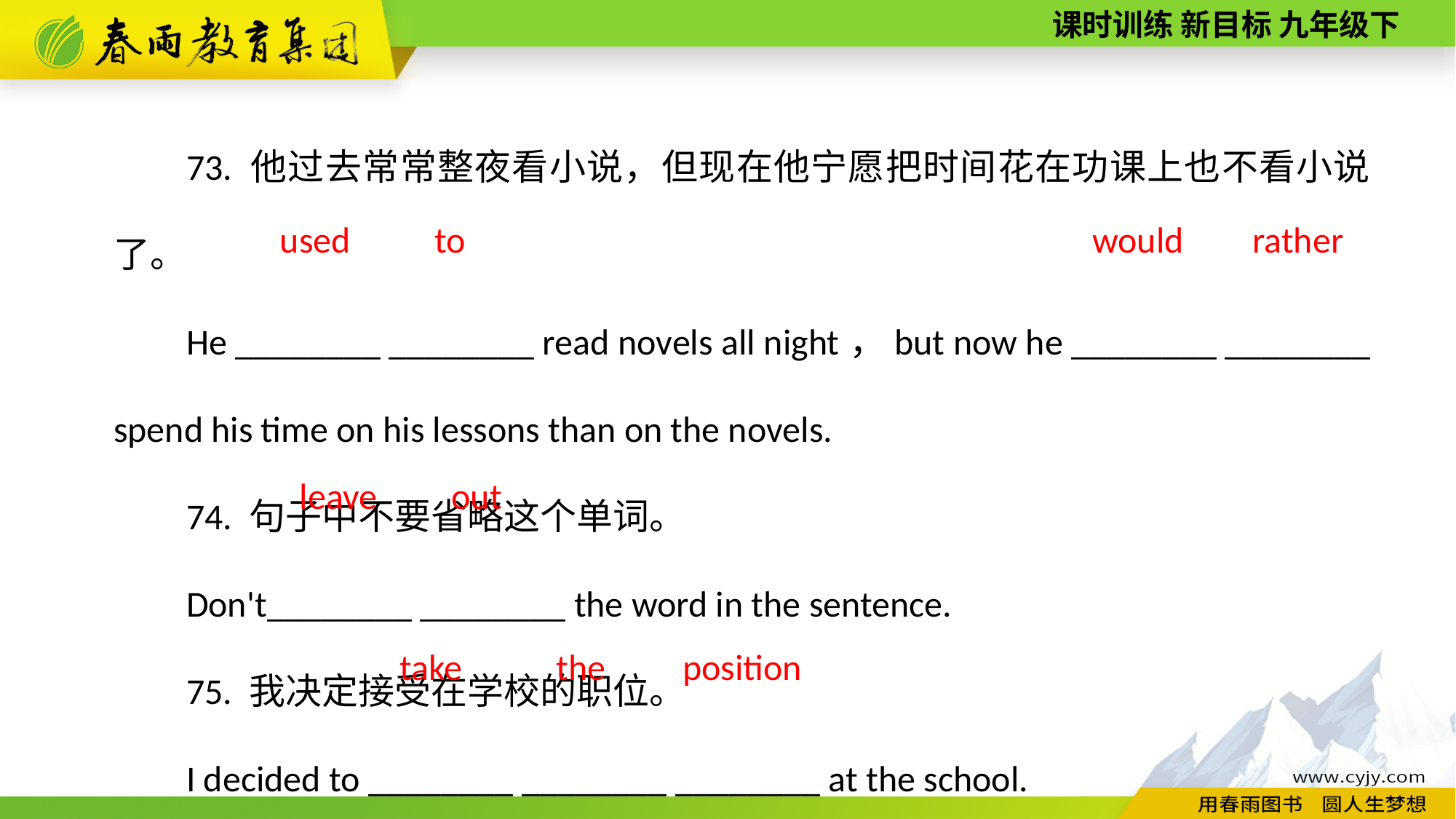

73. 他过去常常整夜看小说，但现在他宁愿把时间花在功课上也不看小说了。
He ________ ________ read novels all night，but now he ________ ________ spend his time on his lessons than on the novels.
74. 句子中不要省略这个单词。
Don't________ ________ the word in the sentence.
75. 我决定接受在学校的职位。
I decided to ________ ________ ________ at the school.
rather
would
to
used
leave
out
position
take
the